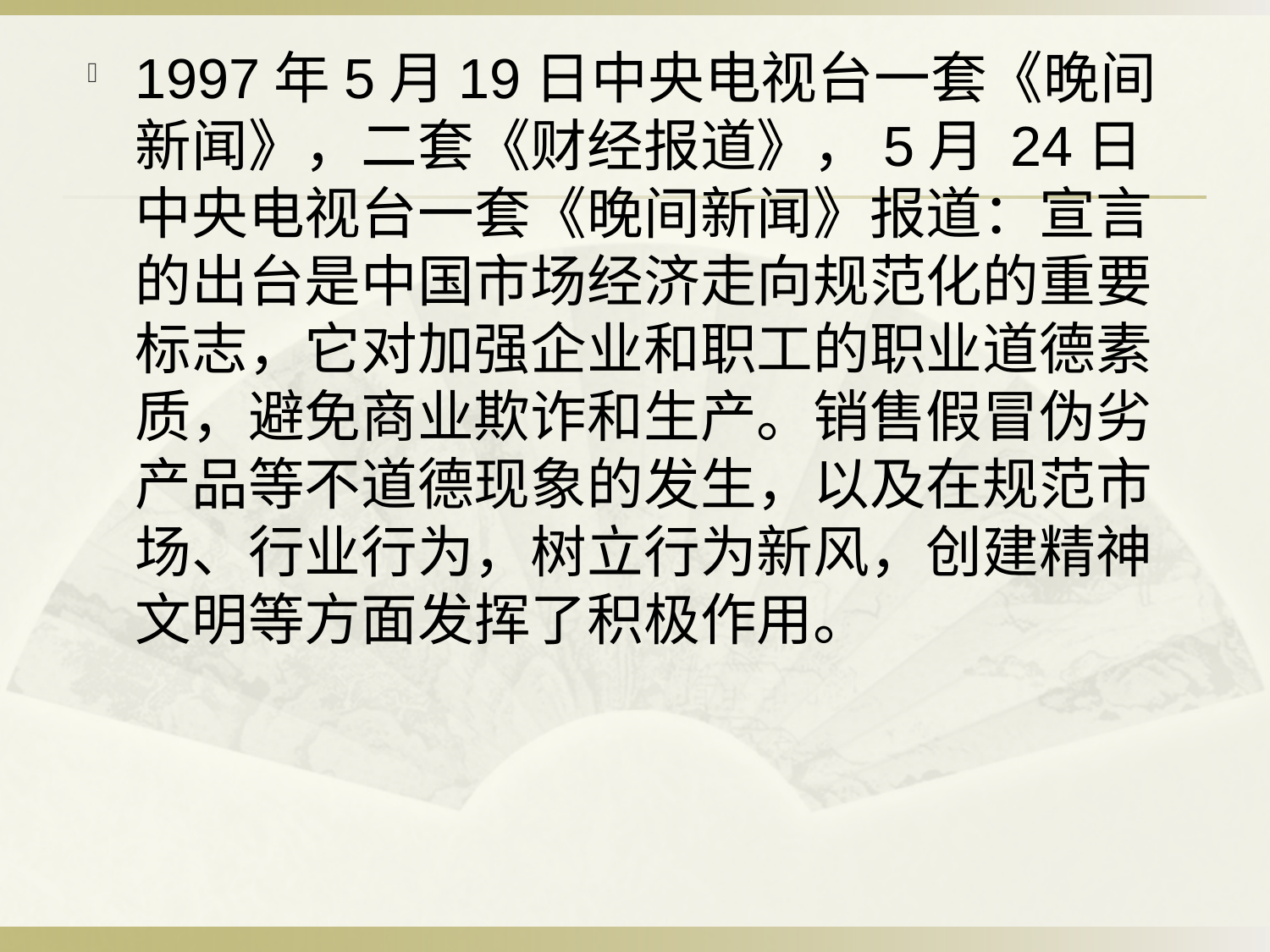

1997年5月19日中央电视台一套《晚间新闻》，二套《财经报道》，5月 24日中央电视台一套《晚间新闻》报道：宣言的出台是中国市场经济走向规范化的重要标志，它对加强企业和职工的职业道德素质，避免商业欺诈和生产。销售假冒伪劣产品等不道德现象的发生，以及在规范市场、行业行为，树立行为新风，创建精神文明等方面发挥了积极作用。
#